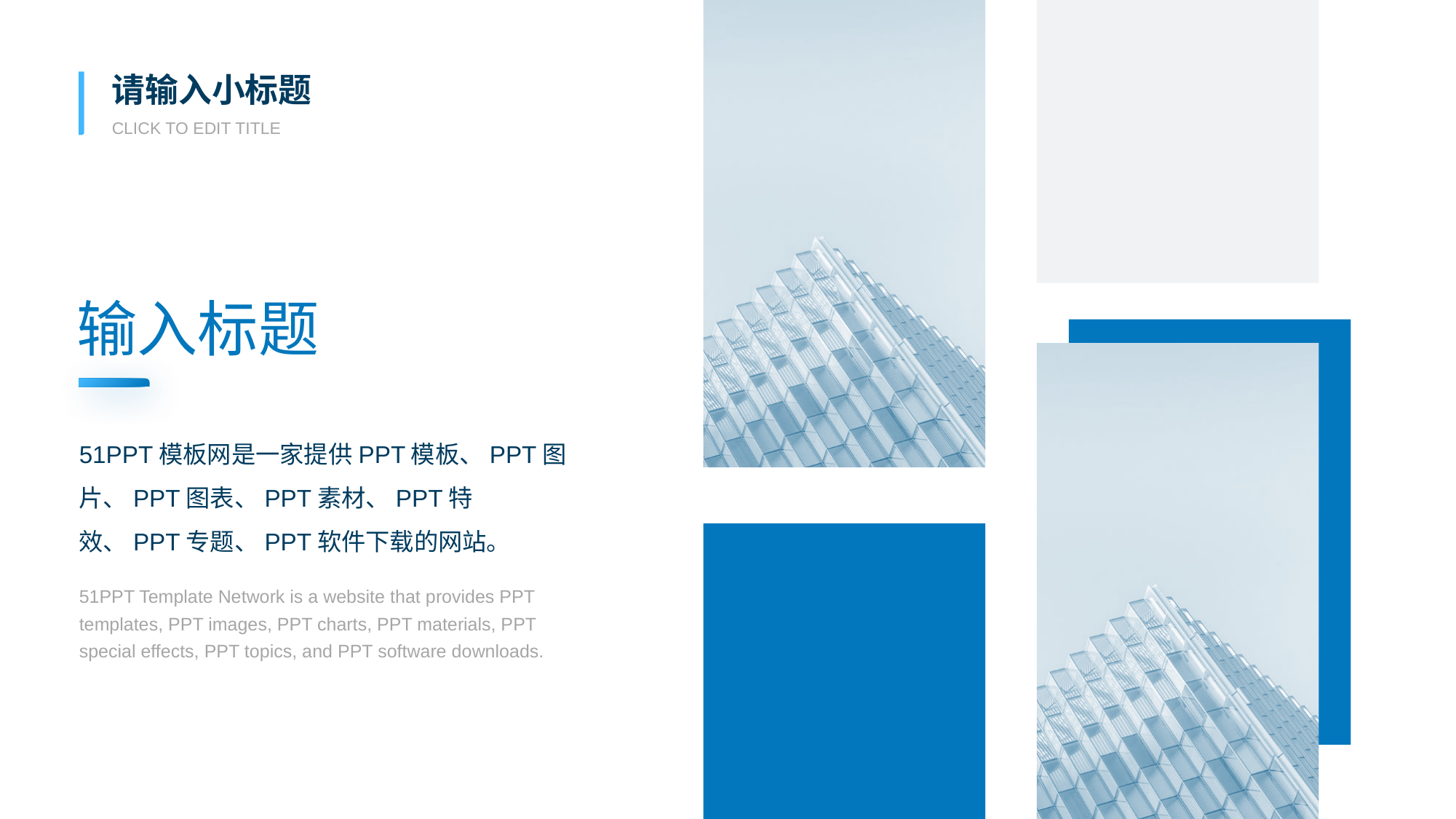

请输入小标题
# Click to edit title
输入标题

51PPT模板网是一家提供PPT模板、PPT图片、PPT图表、PPT素材、PPT特效、PPT专题、PPT软件下载的网站。
51PPT Template Network is a website that provides PPT templates, PPT images, PPT charts, PPT materials, PPT special effects, PPT topics, and PPT software downloads.